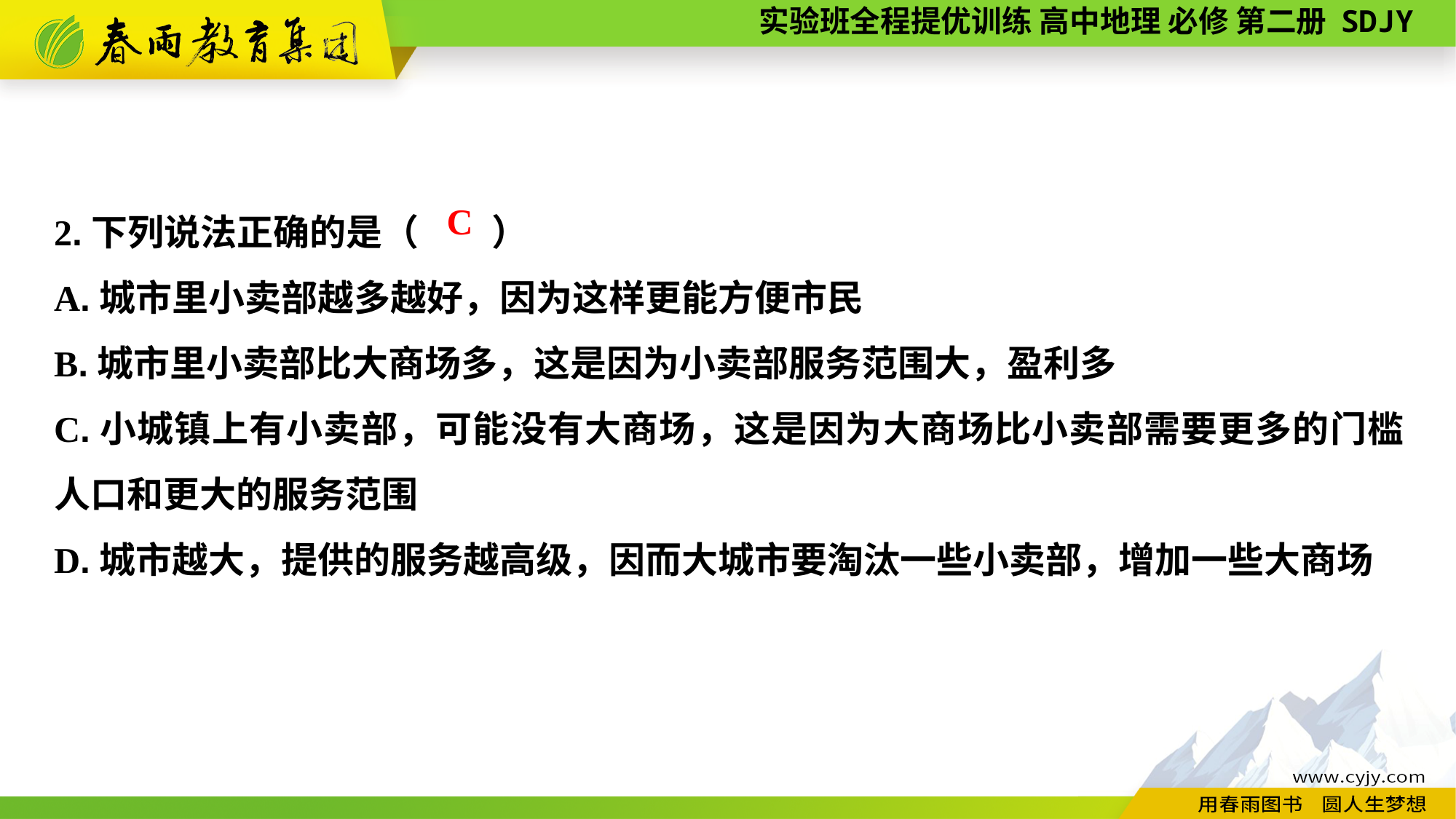

2.下列说法正确的是（　　）
A.城市里小卖部越多越好，因为这样更能方便市民
B.城市里小卖部比大商场多，这是因为小卖部服务范围大，盈利多
C.小城镇上有小卖部，可能没有大商场，这是因为大商场比小卖部需要更多的门槛人口和更大的服务范围
D.城市越大，提供的服务越高级，因而大城市要淘汰一些小卖部，增加一些大商场
C